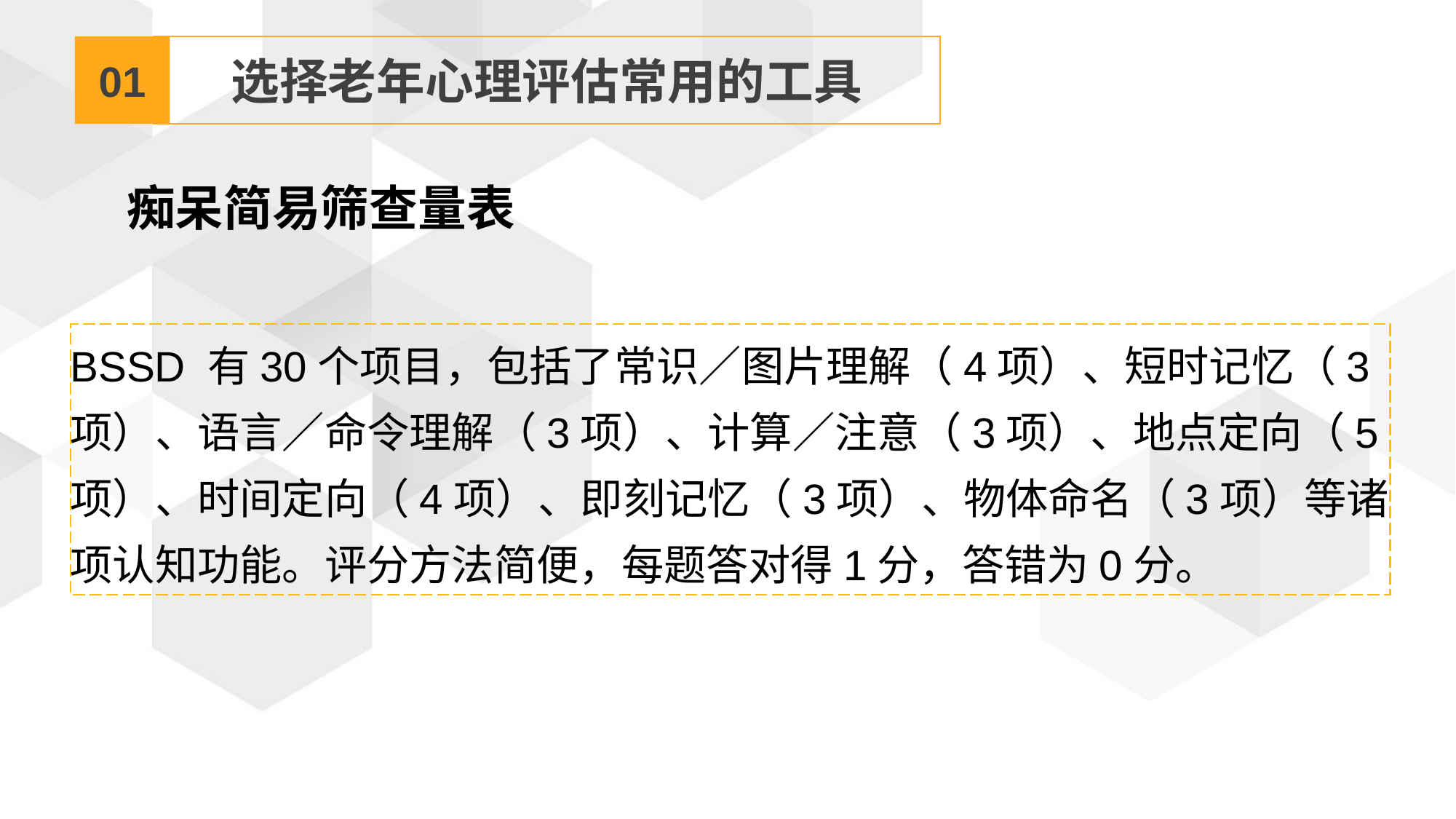

01
选择老年心理评估常用的工具
痴呆简易筛查量表
BSSD 有30个项目，包括了常识／图片理解（4项）、短时记忆（3项）、语言／命令理解（3项）、计算／注意（3项）、地点定向（5项）、时间定向（4项）、即刻记忆（3项）、物体命名（3项）等诸项认知功能。评分方法简便，每题答对得1分，答错为0分。